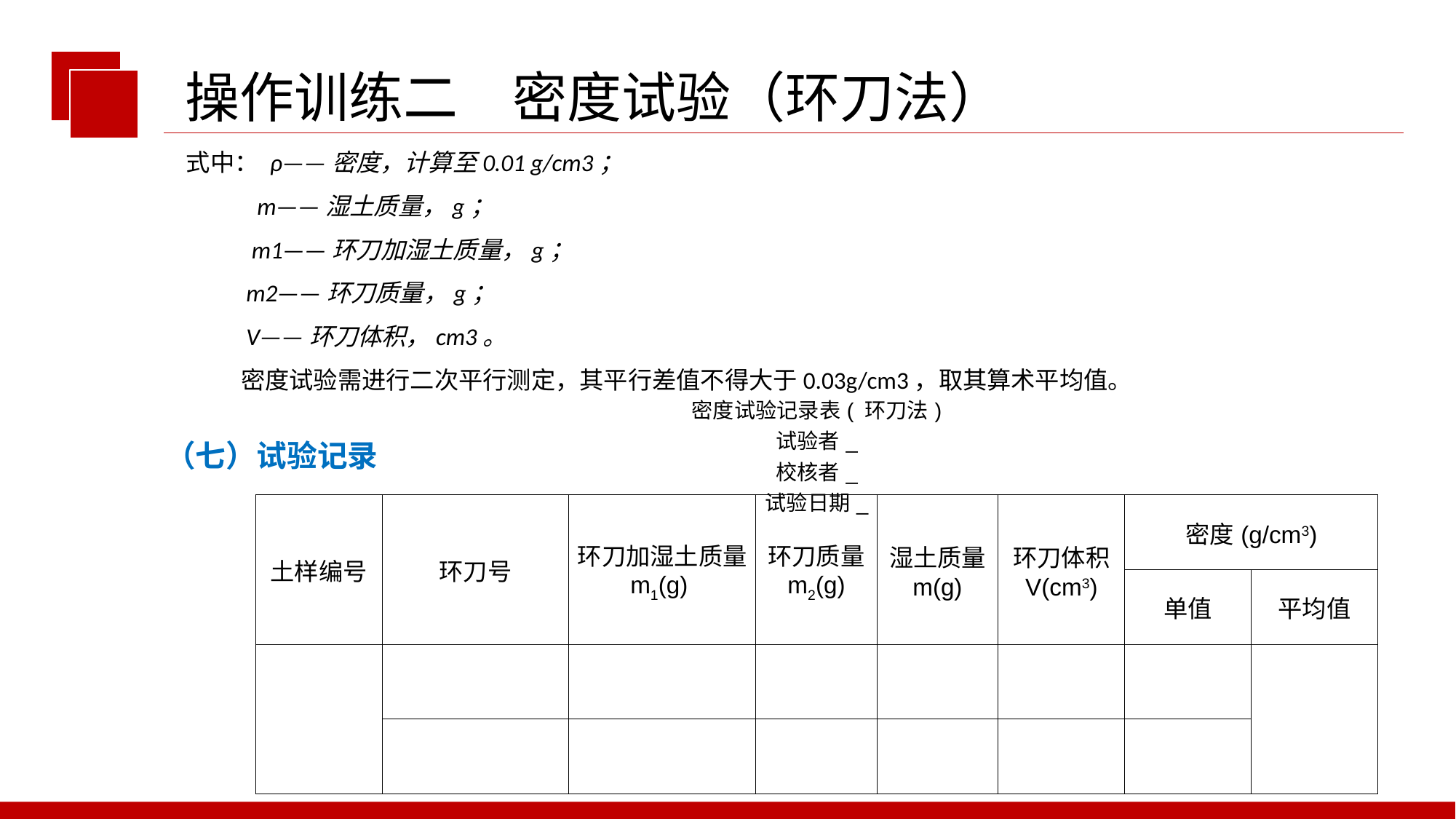

操作训练二　密度试验（环刀法）

式中： ρ——密度，计算至0.01 g/cm3；
             m——湿土质量，g；
            m1——环刀加湿土质量，g；
           m2——环刀质量，g；
           V——环刀体积，cm3。
         密度试验需进行二次平行测定，其平行差值不得大于0.03g/cm3，取其算术平均值。
| 密度试验记录表( 环刀法) 试验者\_ 校核者\_ 试验日期\_ |  |  |  |  |  |  |  |
| --- | --- | --- | --- | --- | --- | --- | --- |
| 土样编号 | 环刀号 | 环刀加湿土质量 m1(g) | 环刀质量 m2(g) | 湿土质量 m(g) | 环刀体积 V(cm3) | 密度(g/cm3) |  |
|  |  |  |  |  |  | 单值 | 平均值 |
|  |  |  |  |  |  |  |  |
|  |  |  |  |  |  |  |  |
（七）试验记录